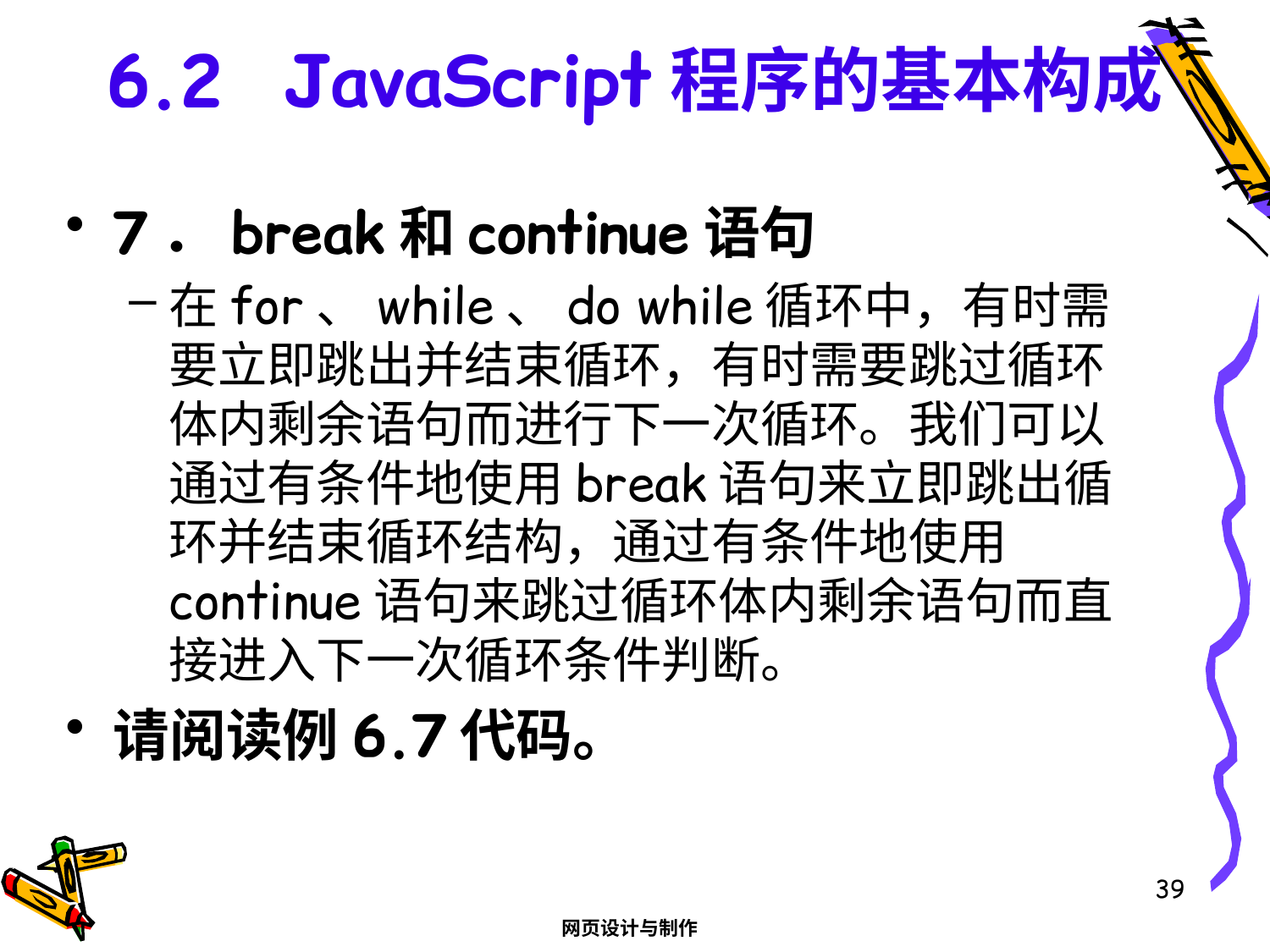

# 6.2  JavaScript程序的基本构成
7．break和continue语句
在for、while、do while循环中，有时需要立即跳出并结束循环，有时需要跳过循环体内剩余语句而进行下一次循环。我们可以通过有条件地使用break语句来立即跳出循环并结束循环结构，通过有条件地使用continue语句来跳过循环体内剩余语句而直接进入下一次循环条件判断。
请阅读例6.7代码。
39
网页设计与制作